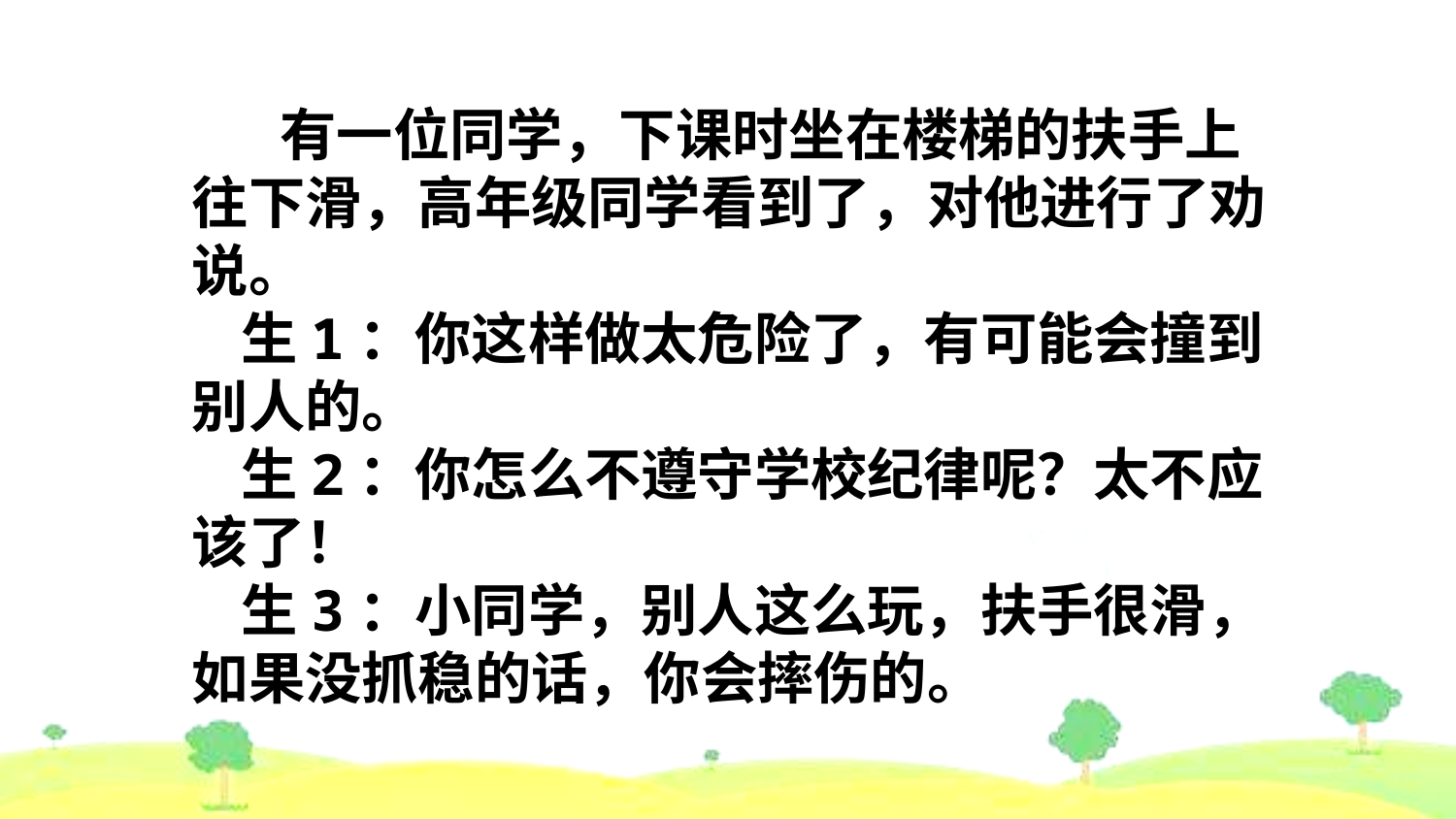

有一位同学，下课时坐在楼梯的扶手上往下滑，高年级同学看到了，对他进行了劝说。
生1：你这样做太危险了，有可能会撞到别人的。
生2：你怎么不遵守学校纪律呢？太不应该了！
生3：小同学，别人这么玩，扶手很滑，如果没抓稳的话，你会摔伤的。